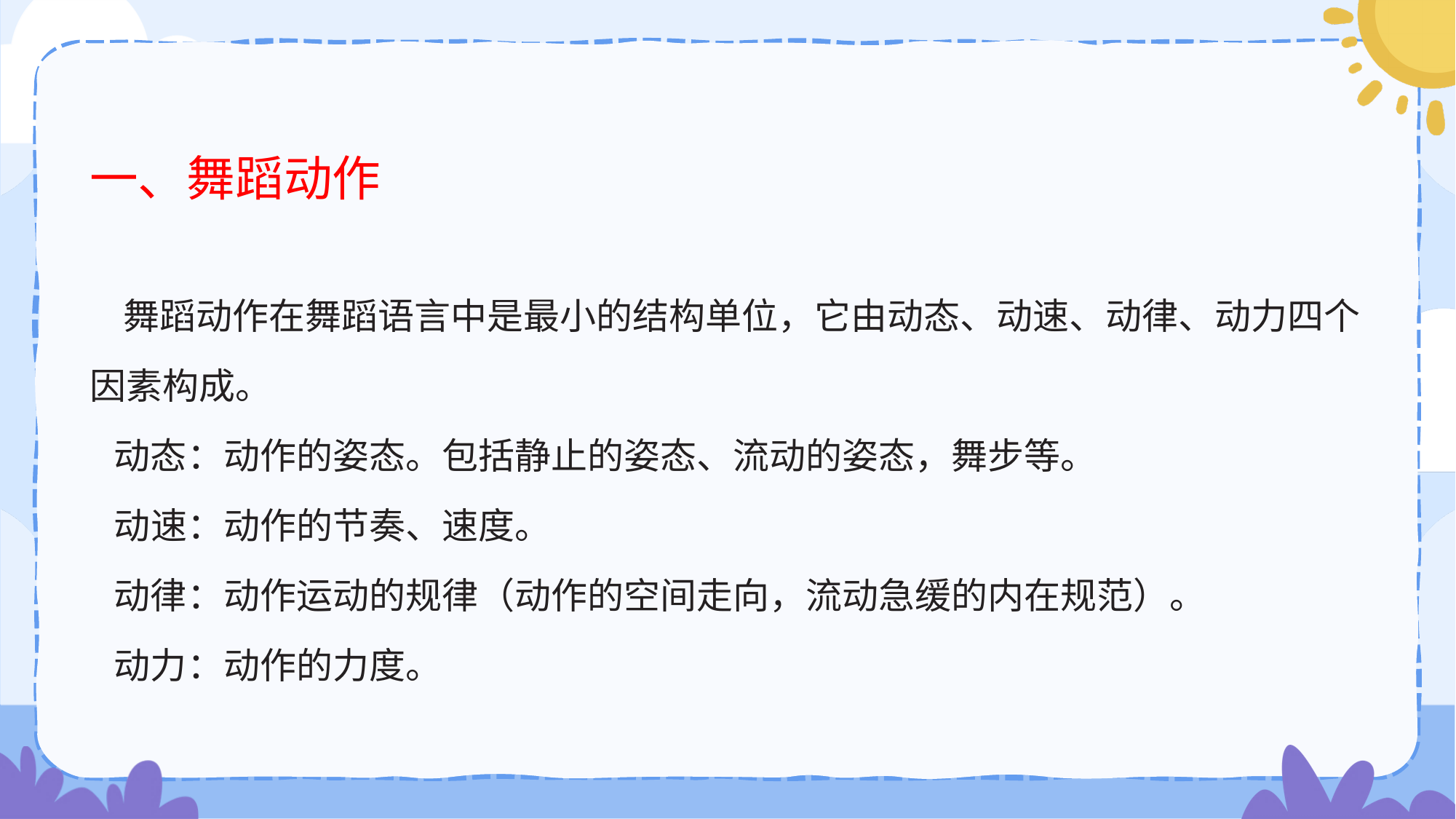

# 一、舞蹈动作
   舞蹈动作在舞蹈语言中是最小的结构单位，它由动态、动速、动律、动力四个因素构成。
   动态：动作的姿态。包括静止的姿态、流动的姿态，舞步等。
   动速：动作的节奏、速度。
   动律：动作运动的规律（动作的空间走向，流动急缓的内在规范）。
   动力：动作的力度。